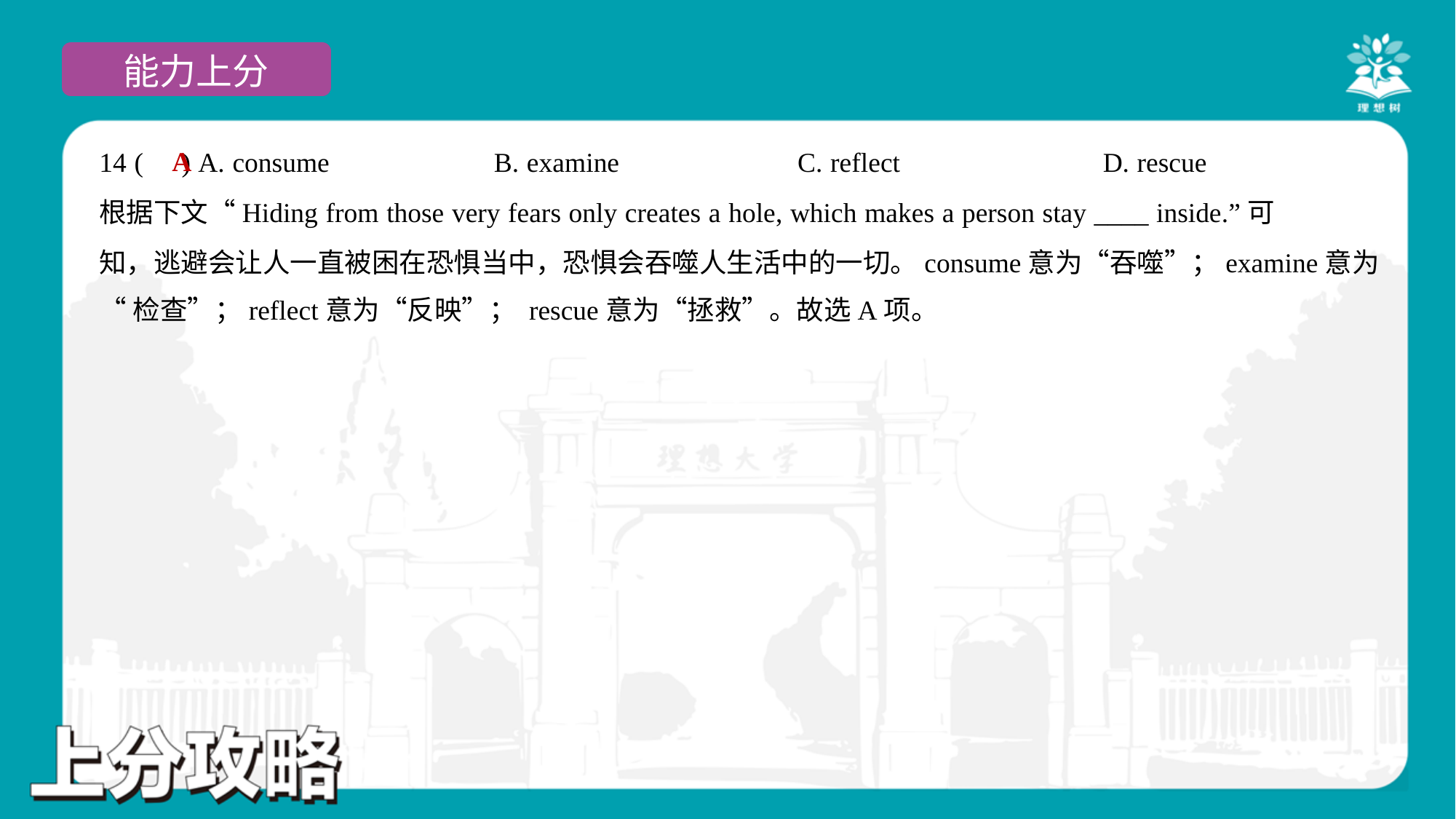

A
14 (     ) A. consume	B. examine	C. reflect	D. rescue
根据下文“Hiding from those very fears only creates a hole, which makes a person stay ____ inside.”可
知，逃避会让人一直被困在恐惧当中，恐惧会吞噬人生活中的一切。consume意为“吞噬”；examine意为
“检查”；reflect意为“反映”； rescue意为“拯救”。故选A项。